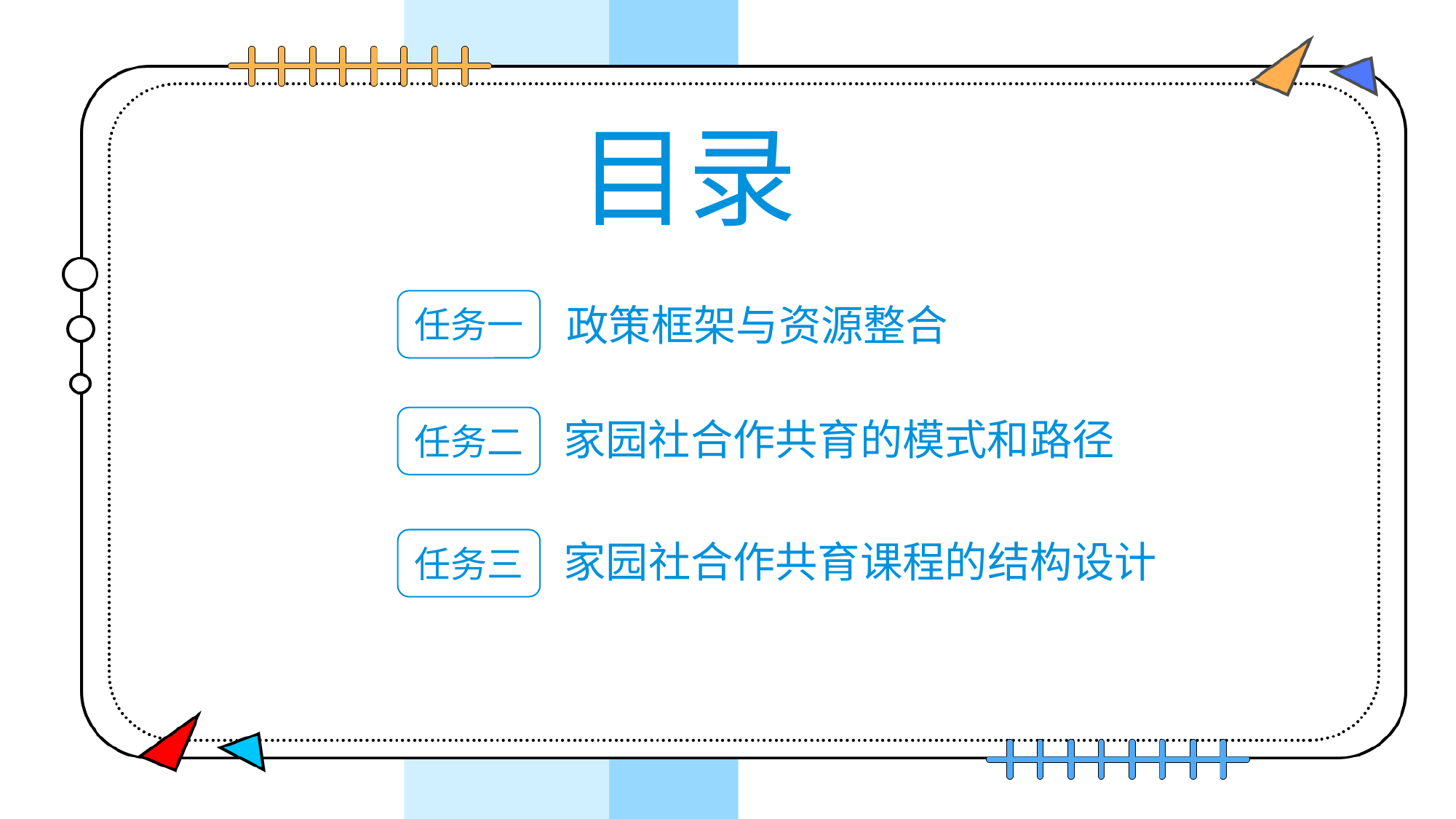

目录

政策框架与资源整合
任务一

家园社合作共育的模式和路径
任务二

家园社合作共育课程的结构设计
任务三